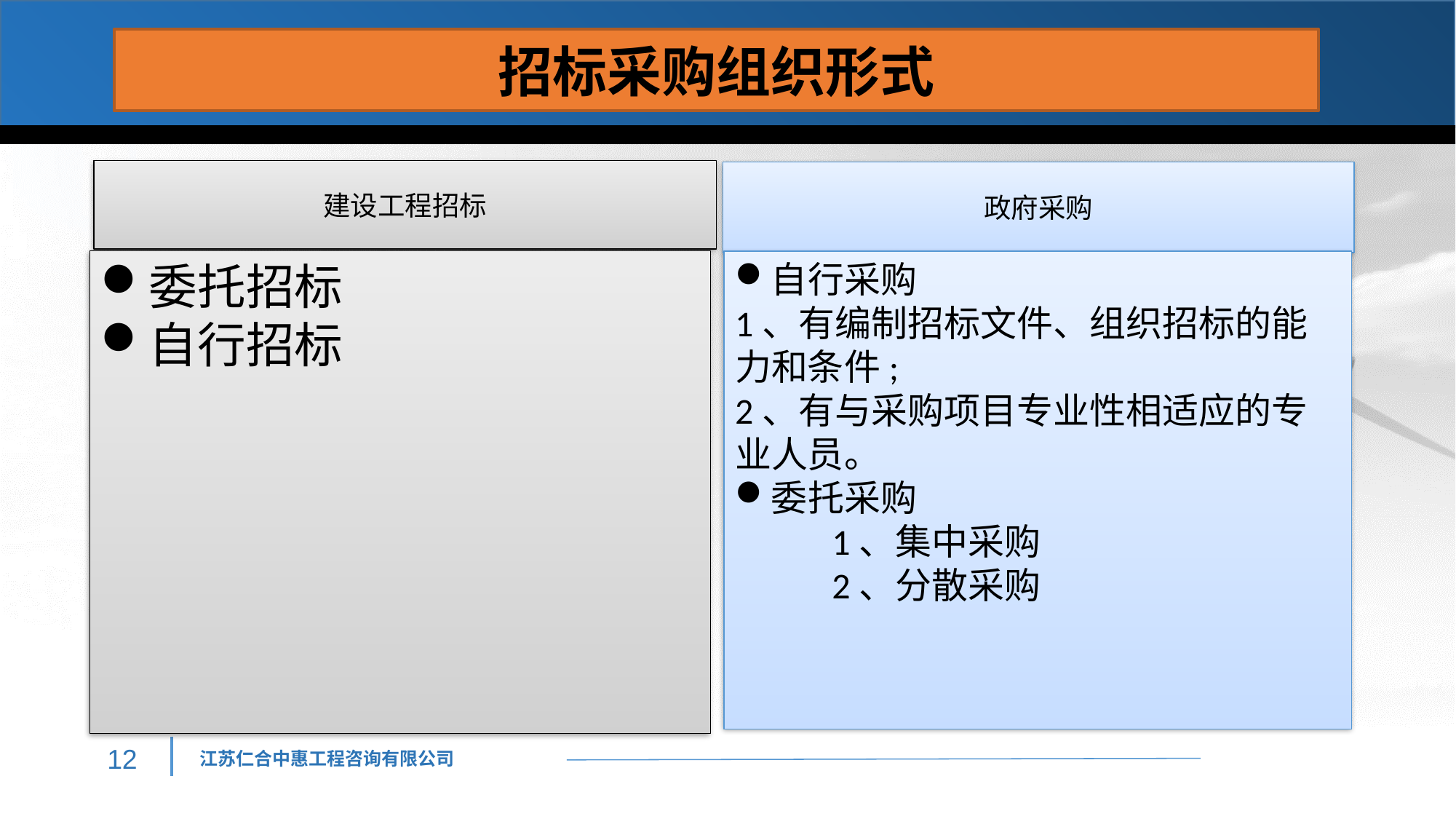

招标采购组织形式
建设工程招标
政府采购
委托招标
自行招标
自行采购
1、有编制招标文件、组织招标的能力和条件;
2、有与采购项目专业性相适应的专业人员。
委托采购
1、集中采购
2、分散采购
12